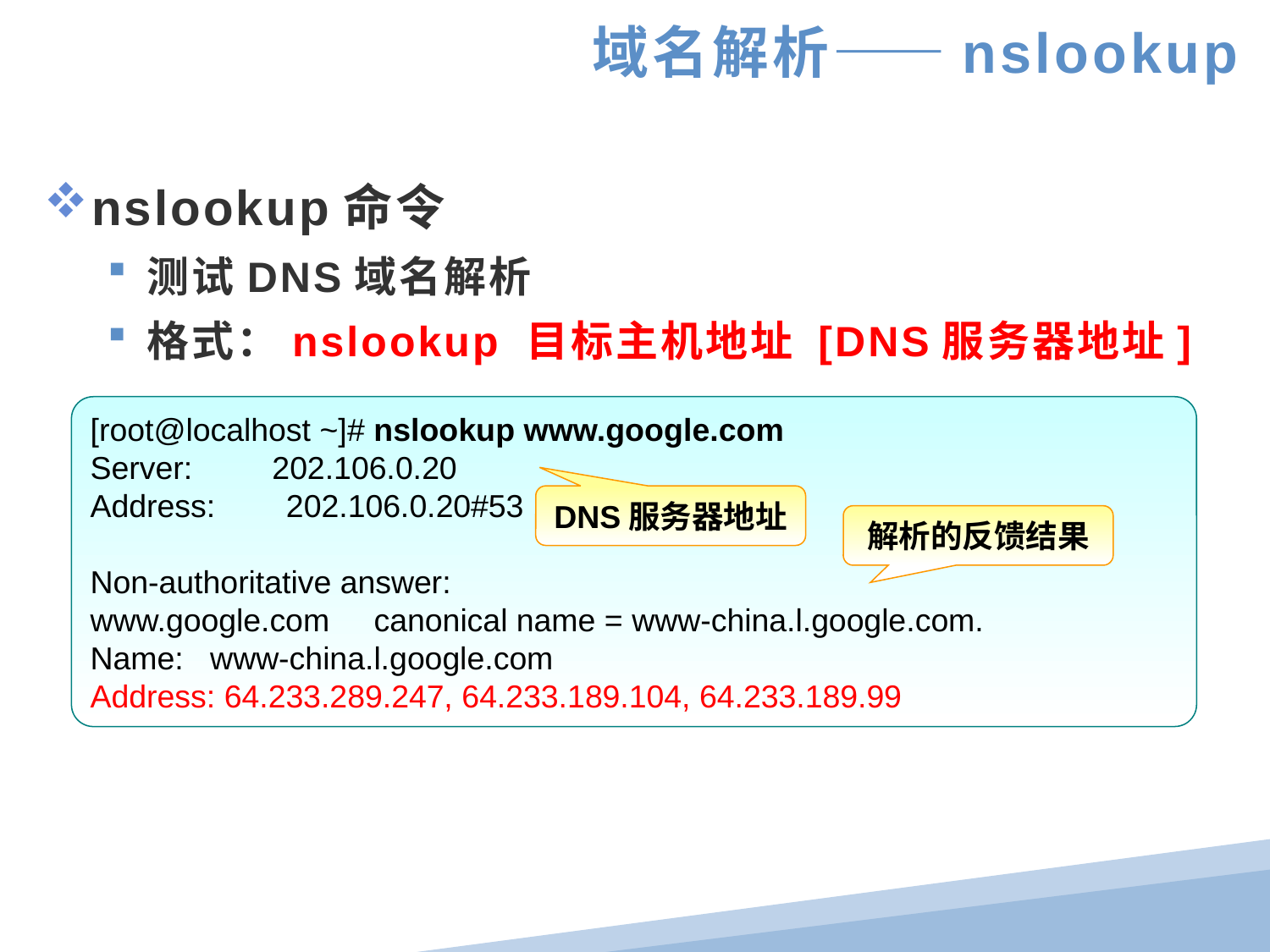

域名解析——nslookup
nslookup命令
测试DNS域名解析
格式：nslookup 目标主机地址 [DNS服务器地址]

[root@localhost ~]# nslookup www.google.com
Server:         202.106.0.20
Address:        202.106.0.20#53

Non-authoritative answer:
www.google.com     canonical name = www-china.l.google.com.
Name:   www-china.l.google.com
Address: 64.233.289.247, 64.233.189.104, 64.233.189.99
DNS服务器地址
解析的反馈结果